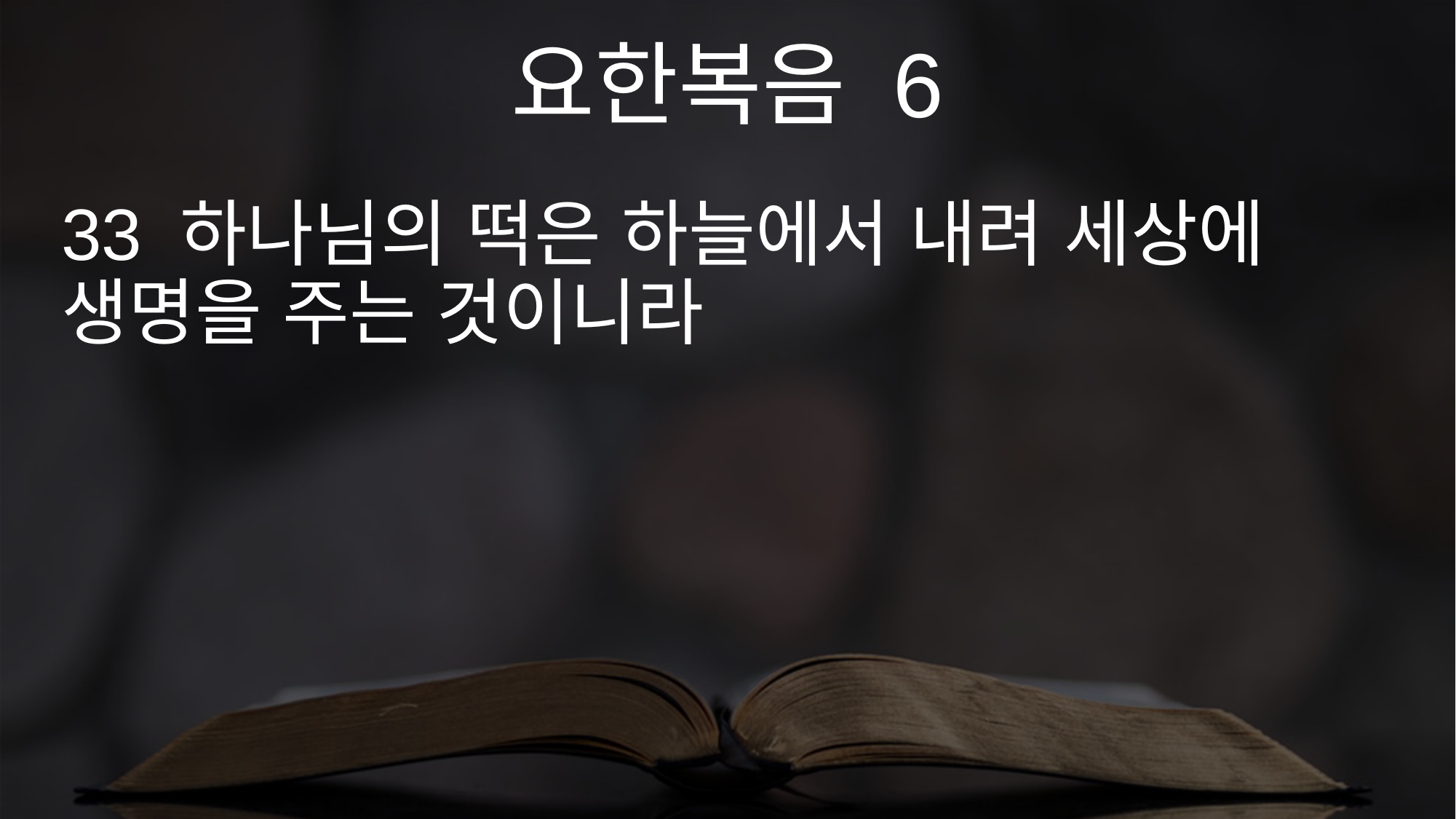

요한복음 6
33 하나님의 떡은 하늘에서 내려 세상에 생명을 주는 것이니라